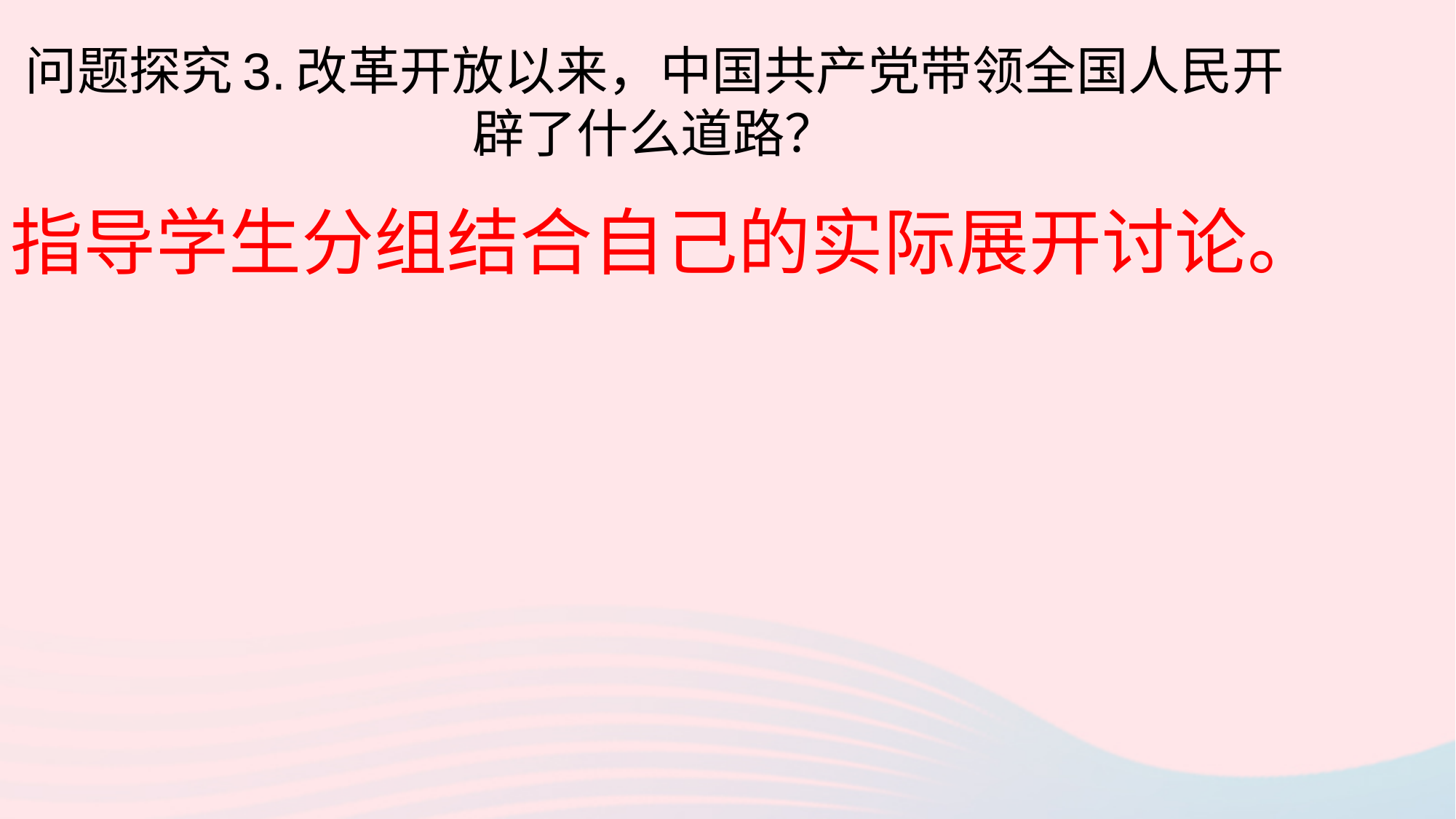

问题探究3.改革开放以来，中国共产党带领全国人民开辟了什么道路？
指导学生分组结合自己的实际展开讨论。